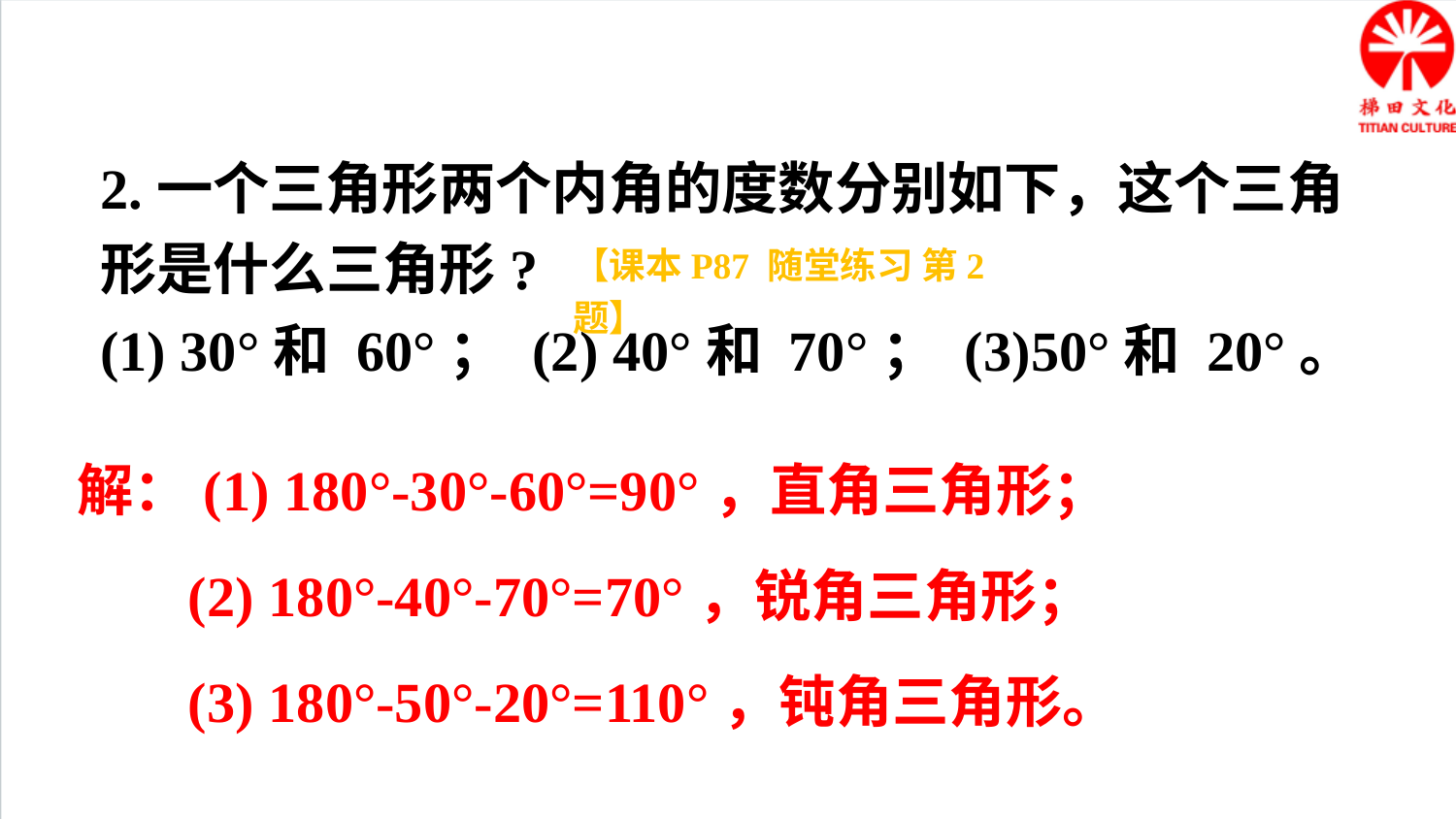

2.一个三角形两个内角的度数分别如下，这个三角形是什么三角形?
(1) 30°和 60°； (2) 40°和 70°； (3)50°和 20°。
【课本P87 随堂练习 第2题】
解：(1) 180°-30°-60°=90°，直角三角形；
 (2) 180°-40°-70°=70°，锐角三角形；
 (3) 180°-50°-20°=110°，钝角三角形。